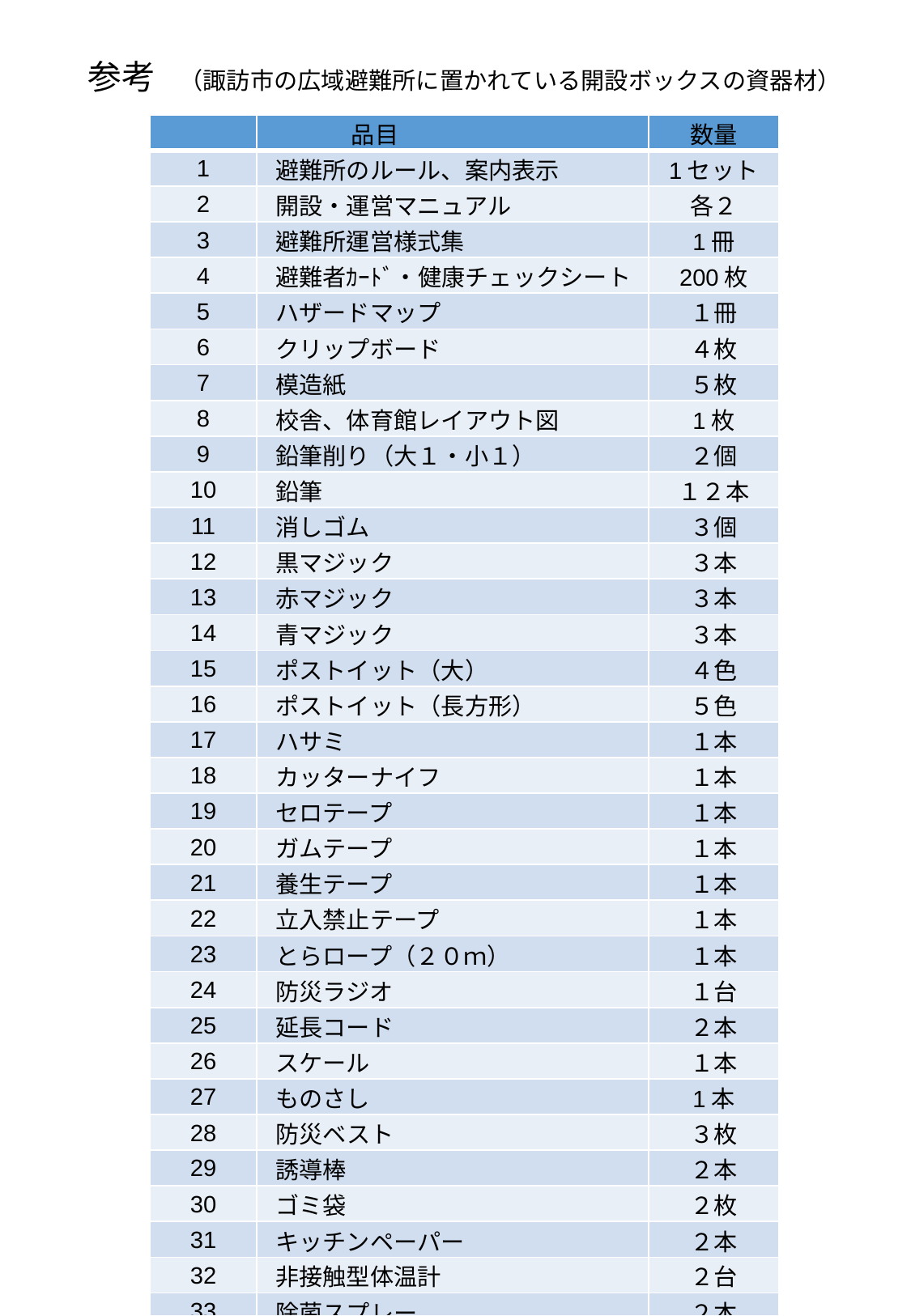

# 参考　（諏訪市の広域避難所に置かれている開設ボックスの資器材）
|  | 品目 | 数量 |
| --- | --- | --- |
| 1 | 避難所のルール、案内表示 | 1セット |
| 2 | 開設・運営マニュアル | 各２ |
| 3 | 避難所運営様式集 | 1冊 |
| 4 | 避難者ｶｰﾄﾞ・健康チェックシート | 200枚 |
| 5 | ハザードマップ | １冊 |
| 6 | クリップボード | ４枚 |
| 7 | 模造紙 | ５枚 |
| 8 | 校舎、体育館レイアウト図 | 1枚 |
| 9 | 鉛筆削り（大１・小１） | ２個 |
| 10 | 鉛筆 | １２本 |
| 11 | 消しゴム | ３個 |
| 12 | 黒マジック | ３本 |
| 13 | 赤マジック | ３本 |
| 14 | 青マジック | ３本 |
| 15 | ポストイット（大） | ４色 |
| 16 | ポストイット（長方形） | ５色 |
| 17 | ハサミ | １本 |
| 18 | カッターナイフ | １本 |
| 19 | セロテープ | １本 |
| 20 | ガムテープ | １本 |
| 21 | 養生テープ | １本 |
| 22 | 立入禁止テープ | １本 |
| 23 | とらロープ（２０ｍ） | １本 |
| 24 | 防災ラジオ | １台 |
| 25 | 延長コード | ２本 |
| 26 | スケール | １本 |
| 27 | ものさし | 1本 |
| 28 | 防災ベスト | ３枚 |
| 29 | 誘導棒 | ２本 |
| 30 | ゴミ袋 | ２枚 |
| 31 | キッチンペーパー | ２本 |
| 32 | 非接触型体温計 | ２台 |
| 33 | 除菌スプレー | ２本 |
| 34 | フェイスシールド | ５枚 |
| 35 | ゴム手袋 | ２００枚 |